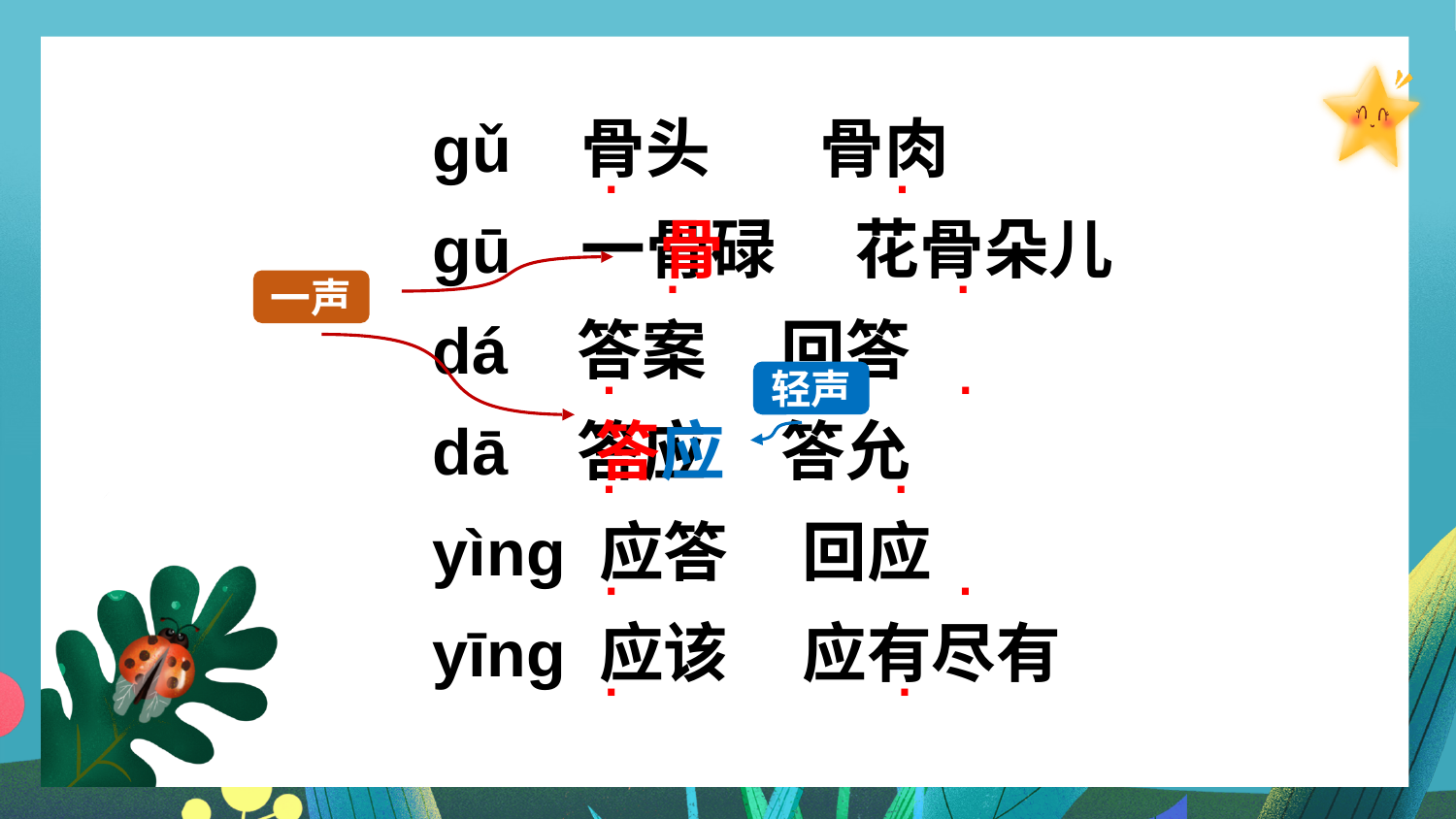

ɡǔ   骨头　   骨肉
ɡū   一骨碌　 花骨朵儿
dá   答案     回答
dā   答应     答允
yìnɡ 应答     回应
yīnɡ 应该     应有尽有
·
·
骨
·
·
一声
·
·
轻声
应
答
·
·
·
·
·
·